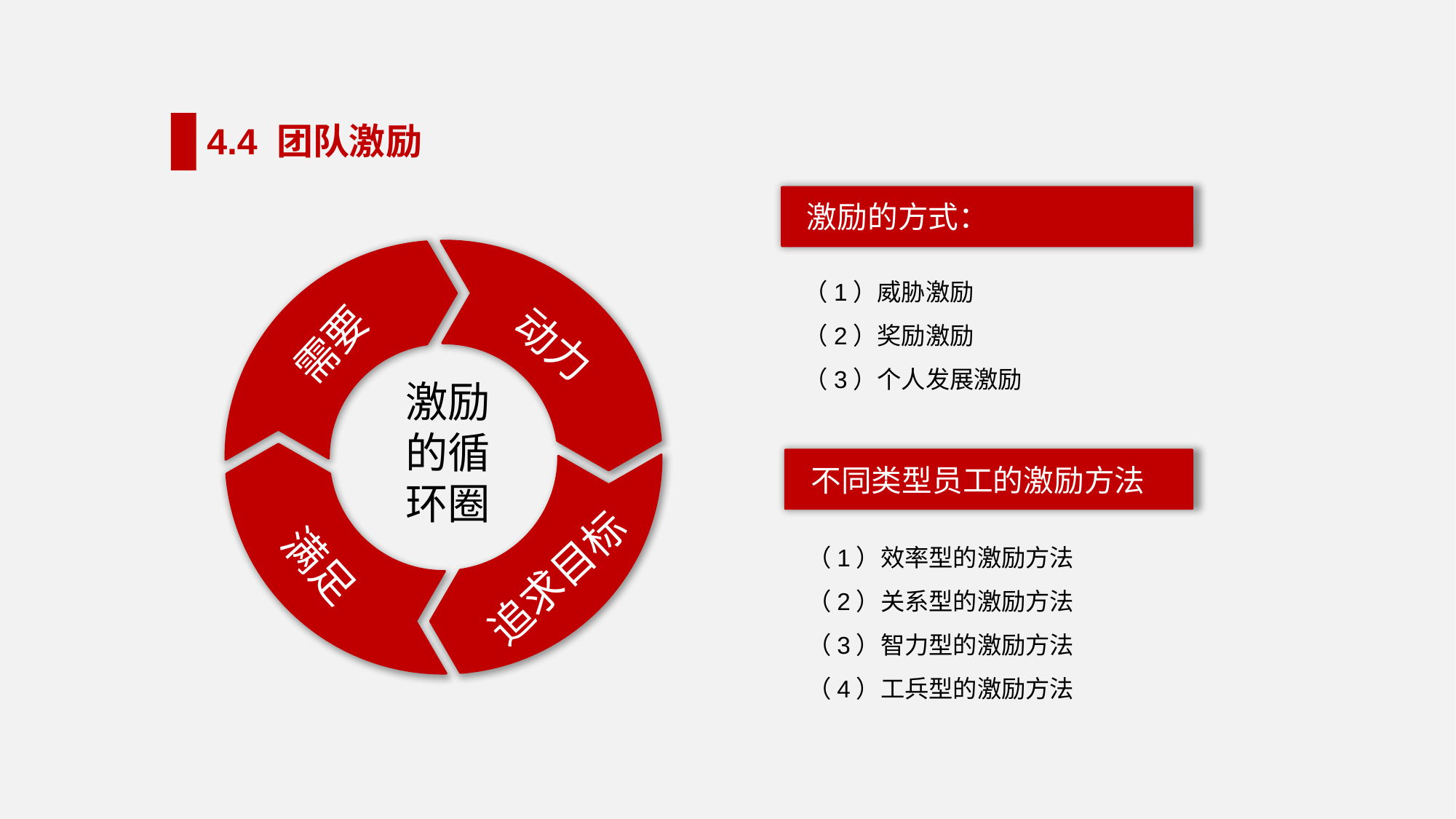

4.4 团队激励

激励的方式：

需要
动力
激励的循环圈

满足
追求目标
（1）威胁激励
（2）奖励激励
（3）个人发展激励

不同类型员工的激励方法
（1）效率型的激励方法
（2）关系型的激励方法
（3）智力型的激励方法
（4）工兵型的激励方法